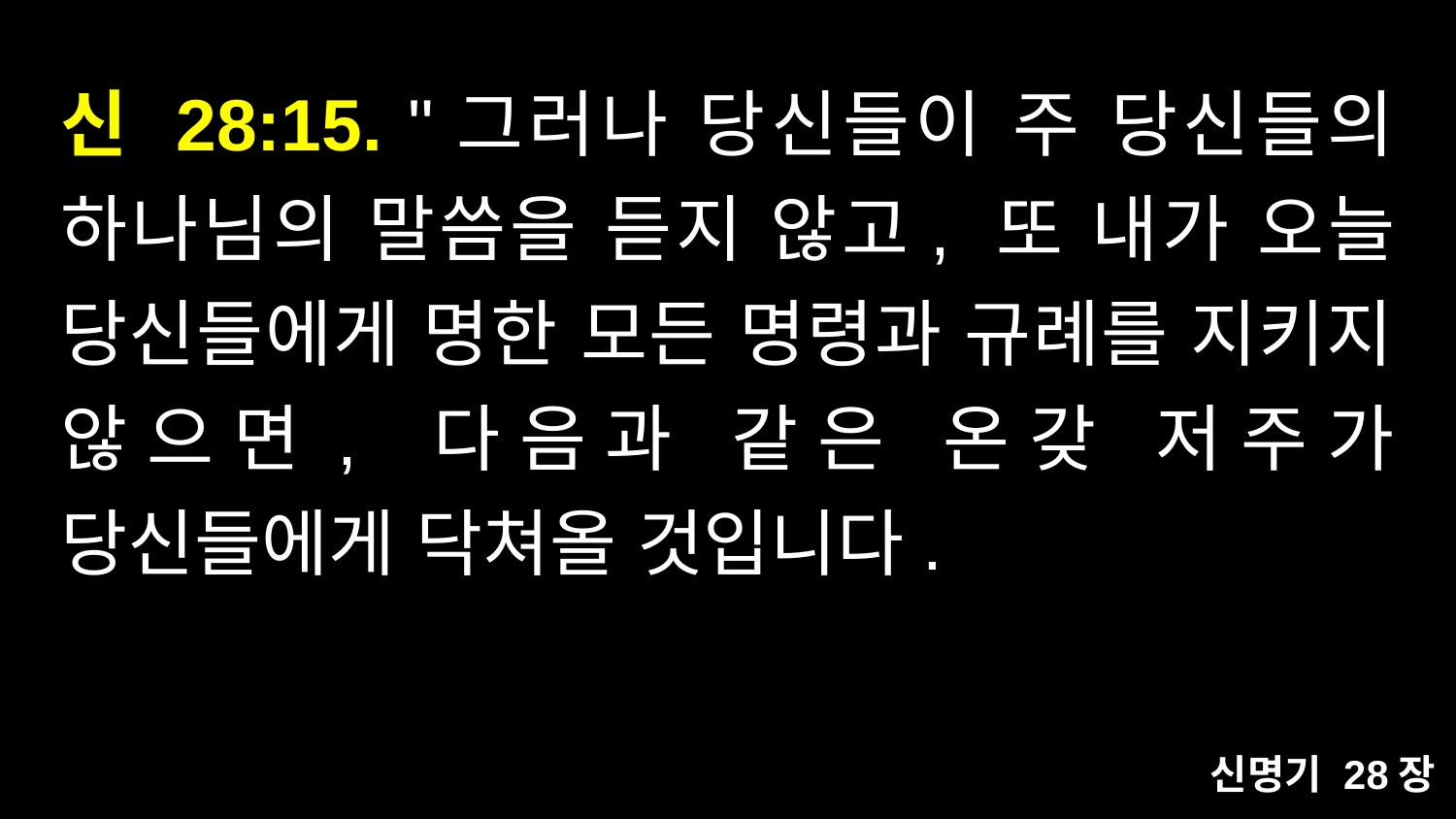

# 신 28:15. "그러나 당신들이 주 당신들의 하나님의 말씀을 듣지 않고, 또 내가 오늘 당신들에게 명한 모든 명령과 규례를 지키지 않으면, 다음과 같은 온갖 저주가 당신들에게 닥쳐올 것입니다.
신명기 28장